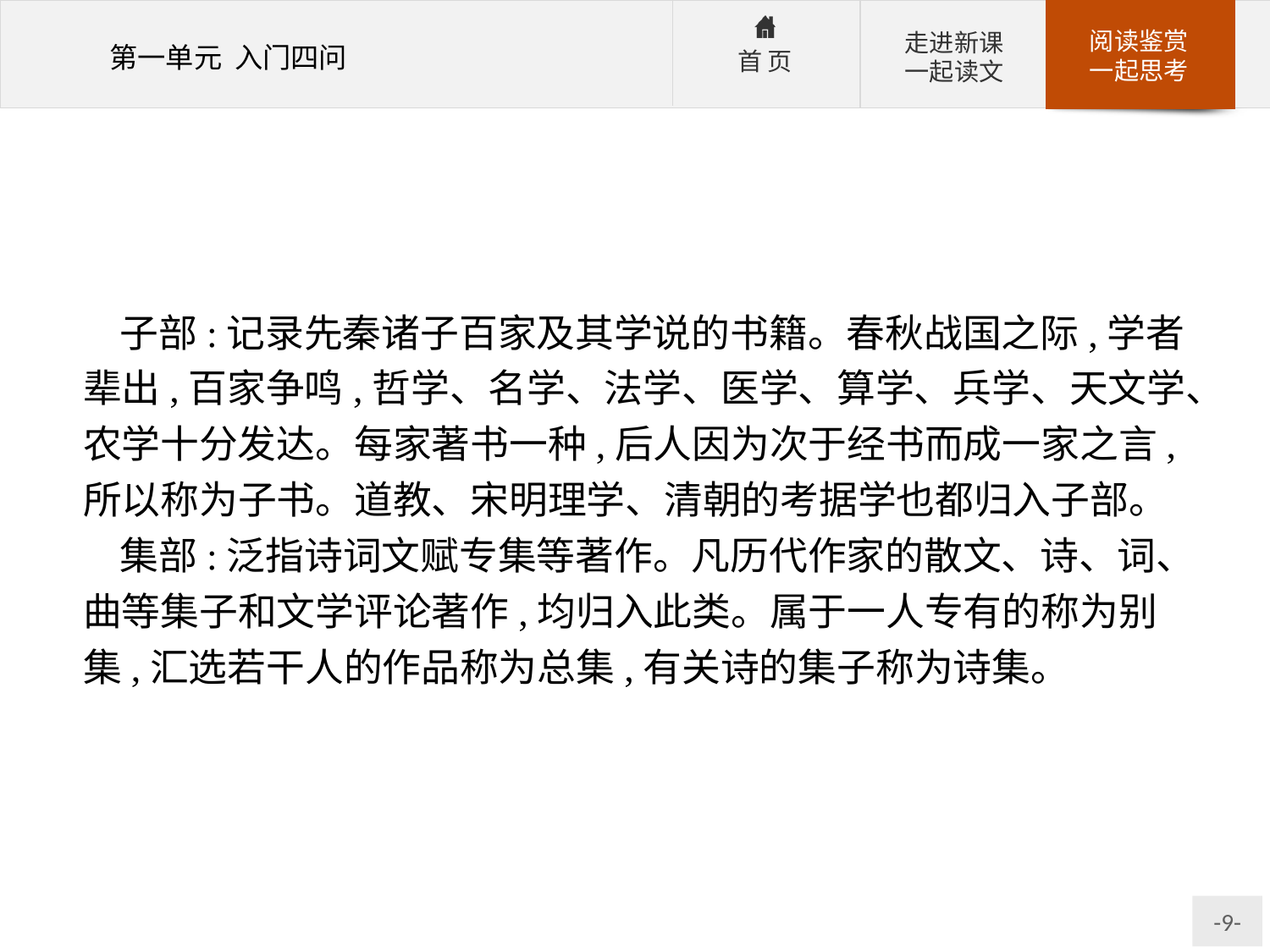

子部:记录先秦诸子百家及其学说的书籍。春秋战国之际,学者辈出,百家争鸣,哲学、名学、法学、医学、算学、兵学、天文学、农学十分发达。每家著书一种,后人因为次于经书而成一家之言,所以称为子书。道教、宋明理学、清朝的考据学也都归入子部。
集部:泛指诗词文赋专集等著作。凡历代作家的散文、诗、词、曲等集子和文学评论著作,均归入此类。属于一人专有的称为别集,汇选若干人的作品称为总集,有关诗的集子称为诗集。